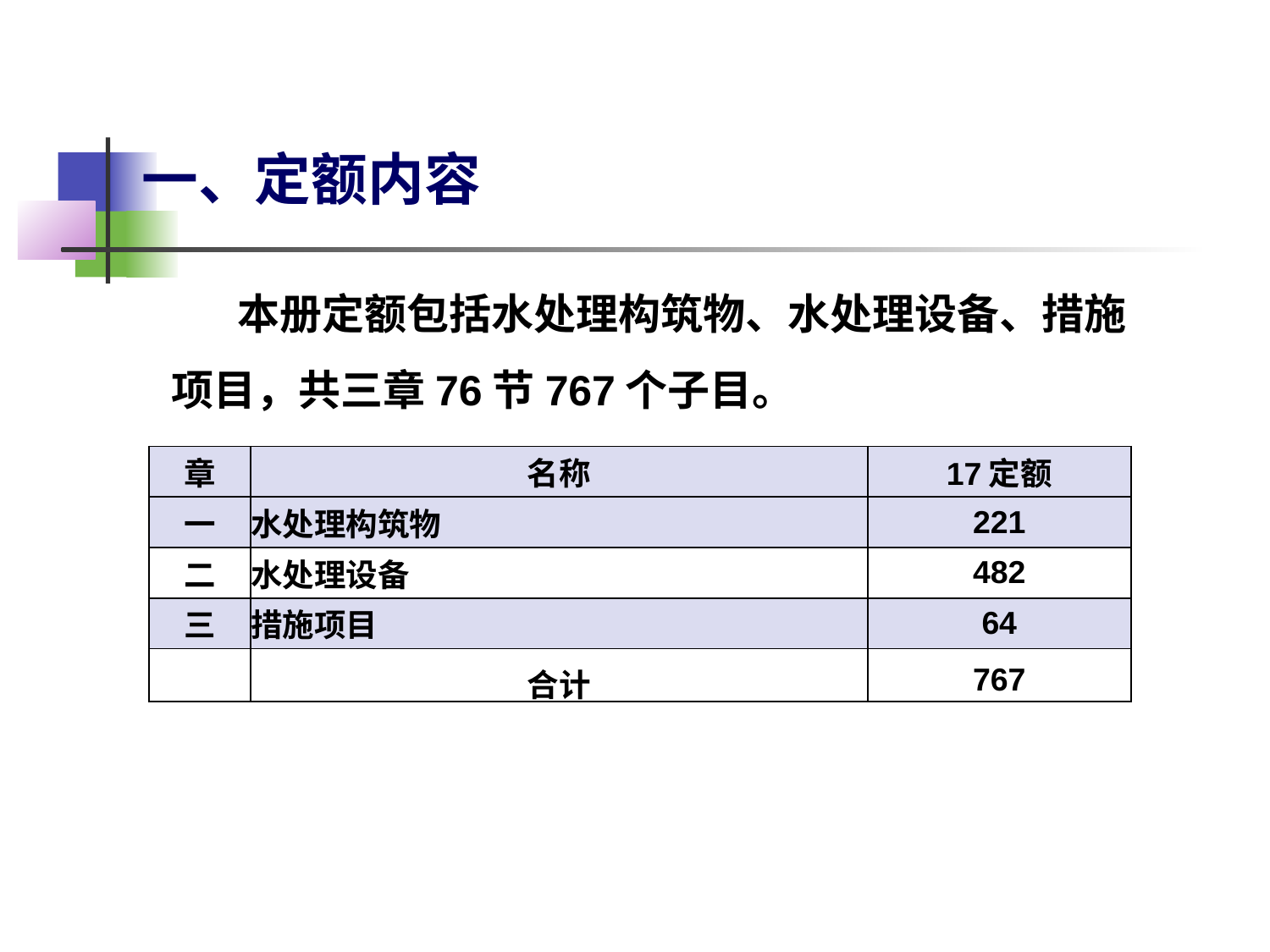

# 一、定额内容
  本册定额包括水处理构筑物、水处理设备、措施项目，共三章76节767个子目。
| 章 | 名称 | 17定额 |
| --- | --- | --- |
| 一 | 水处理构筑物 | 221 |
| 二 | 水处理设备 | 482 |
| 三 | 措施项目 | 64 |
|  | 合计 | 767 |